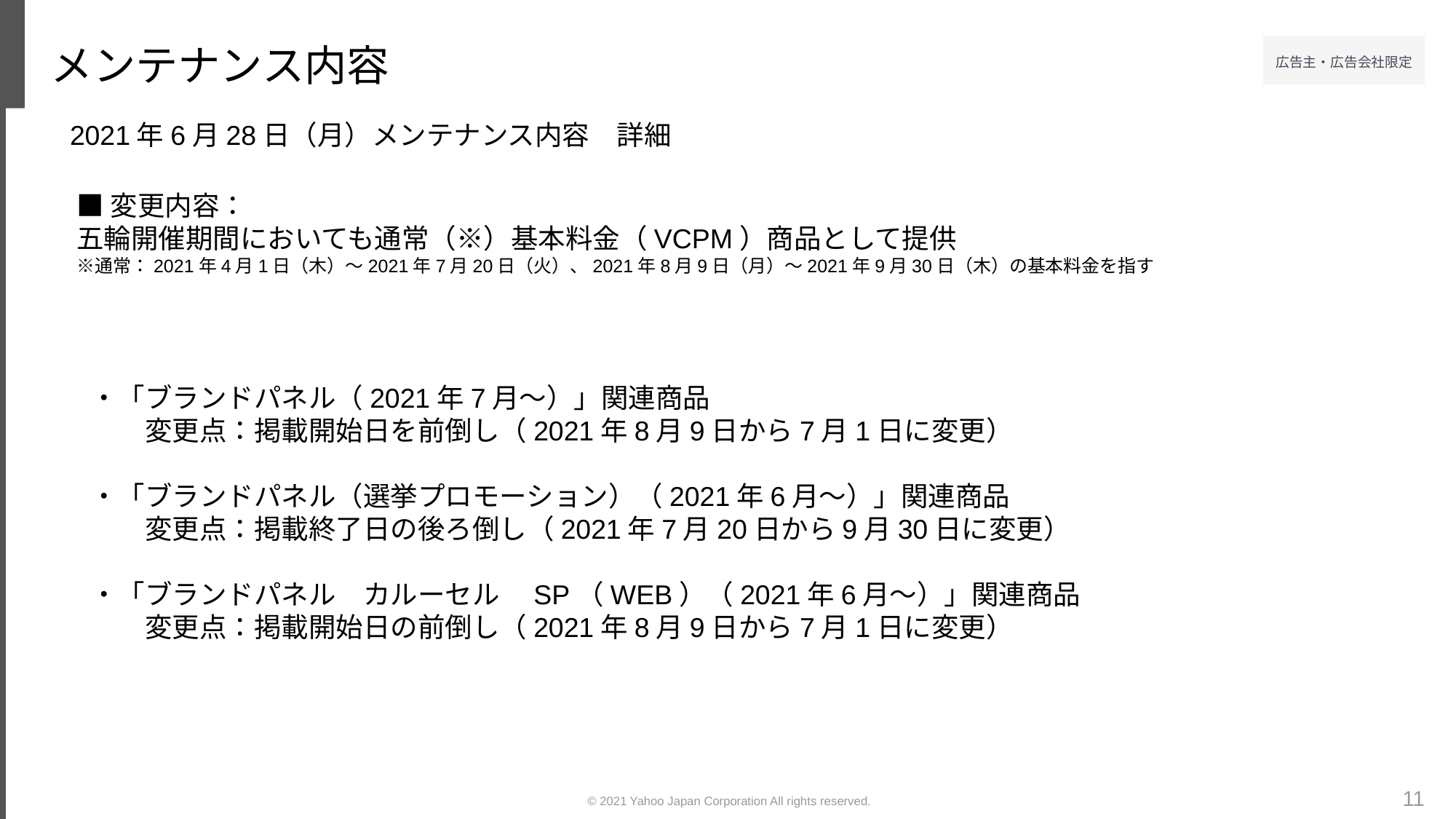

メンテナンス内容
2021年6月28日（月）メンテナンス内容　詳細
■変更内容：
五輪開催期間においても通常（※）基本料金（VCPM）商品として提供
※通常：2021年4月1日（木）～2021年7月20日（火）、2021年8月9日（月）～2021年9月30日（木）の基本料金を指す
・「ブランドパネル（2021年7月～）」関連商品
　　変更点：掲載開始日を前倒し（2021年8月9日から7月1日に変更）
・「ブランドパネル（選挙プロモーション）（2021年6月～）」関連商品
　　変更点：掲載終了日の後ろ倒し（2021年7月20日から9月30日に変更）

・「ブランドパネル　カルーセル　SP（WEB）（2021年6月～）」関連商品
　　変更点：掲載開始日の前倒し（2021年8月9日から7月1日に変更）
11